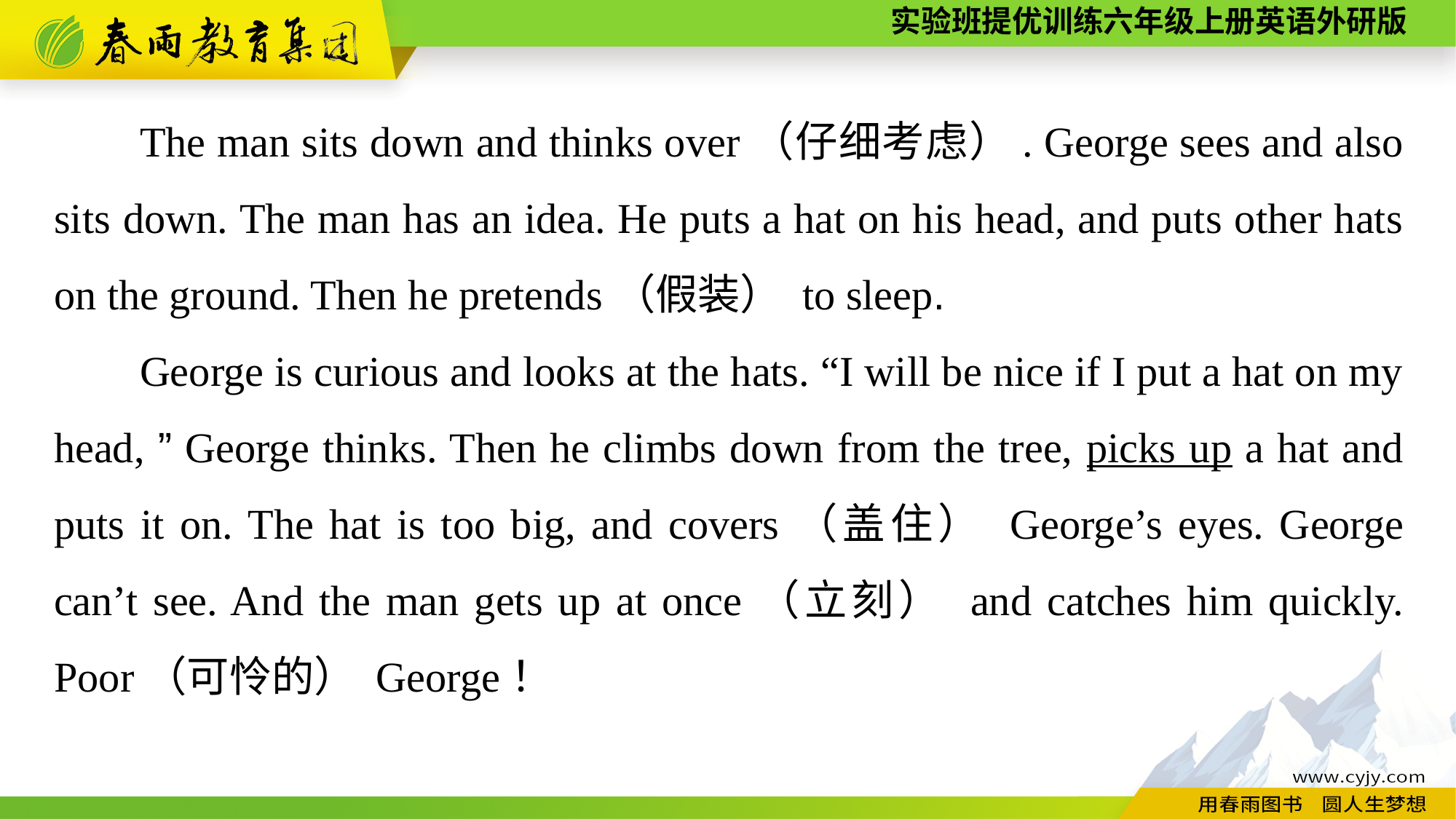

The man sits down and thinks over（仔细考虑）. George sees and also sits down. The man has an idea. He puts a hat on his head, and puts other hats on the ground. Then he pretends（假装） to sleep.
George is curious and looks at the hats. “I will be nice if I put a hat on my head, ” George thinks. Then he climbs down from the tree, picks up a hat and puts it on. The hat is too big, and covers（盖住） George’s eyes. George can’t see. And the man gets up at once（立刻） and catches him quickly. Poor（可怜的） George！